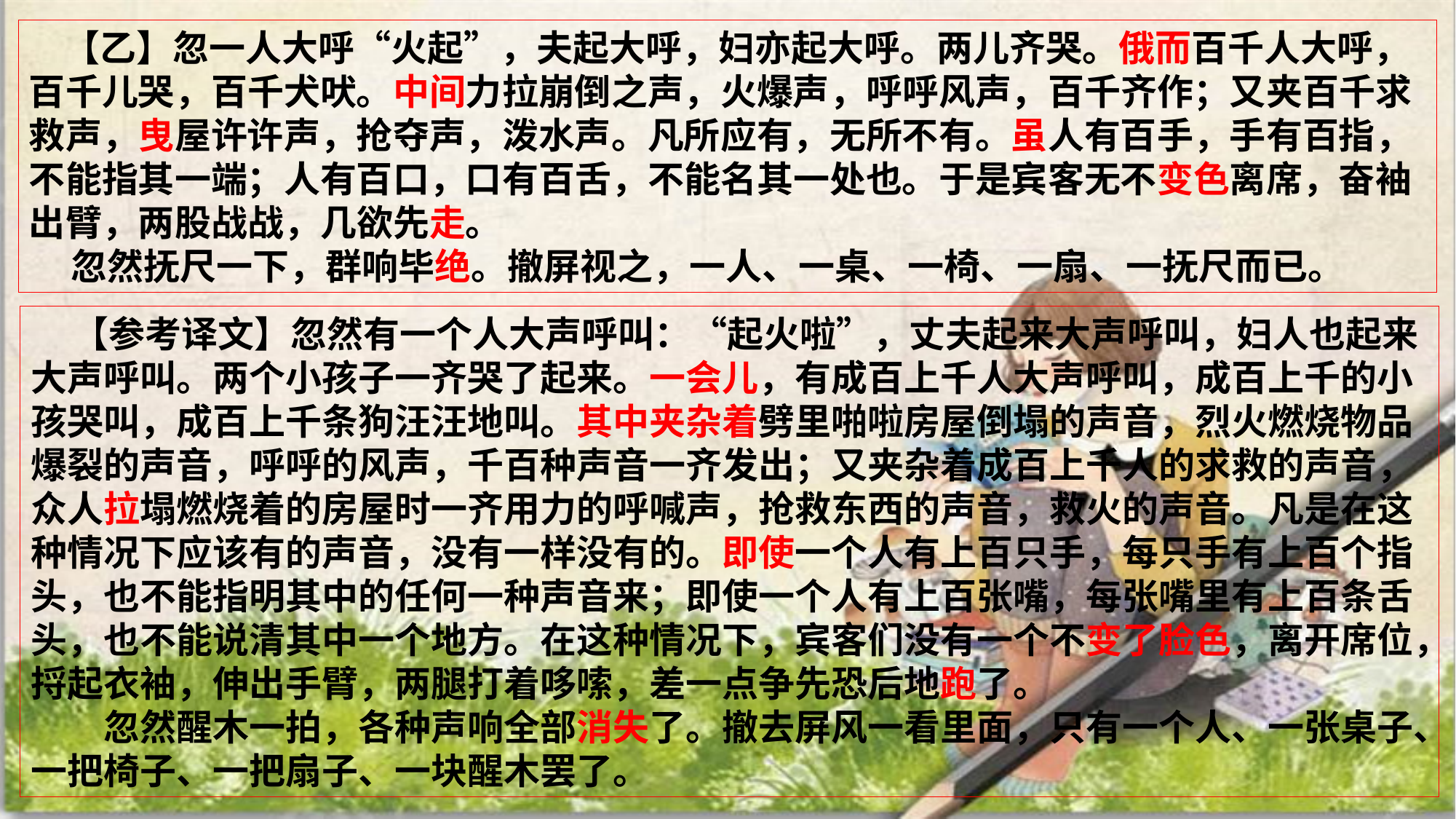

【乙】忽一人大呼“火起”，夫起大呼，妇亦起大呼。两儿齐哭。俄而百千人大呼，百千儿哭，百千犬吠。中间力拉崩倒之声，火爆声，呼呼风声，百千齐作；又夹百千求救声，曳屋许许声，抢夺声，泼水声。凡所应有，无所不有。虽人有百手，手有百指，不能指其一端；人有百口，口有百舌，不能名其一处也。于是宾客无不变色离席，奋袖出臂，两股战战，几欲先走。
    忽然抚尺一下，群响毕绝。撤屏视之，一人、一桌、一椅、一扇、一抚尺而已。
    【参考译文】忽然有一个人大声呼叫：“起火啦”，丈夫起来大声呼叫，妇人也起来大声呼叫。两个小孩子一齐哭了起来。一会儿，有成百上千人大声呼叫，成百上千的小孩哭叫，成百上千条狗汪汪地叫。其中夹杂着劈里啪啦房屋倒塌的声音，烈火燃烧物品爆裂的声音，呼呼的风声，千百种声音一齐发出；又夹杂着成百上千人的求救的声音，众人拉塌燃烧着的房屋时一齐用力的呼喊声，抢救东西的声音，救火的声音。凡是在这种情况下应该有的声音，没有一样没有的。即使一个人有上百只手，每只手有上百个指头，也不能指明其中的任何一种声音来；即使一个人有上百张嘴，每张嘴里有上百条舌头，也不能说清其中一个地方。在这种情况下，宾客们没有一个不变了脸色，离开席位，捋起衣袖，伸出手臂，两腿打着哆嗦，差一点争先恐后地跑了。
　　忽然醒木一拍，各种声响全部消失了。撤去屏风一看里面，只有一个人、一张桌子、一把椅子、一把扇子、一块醒木罢了。